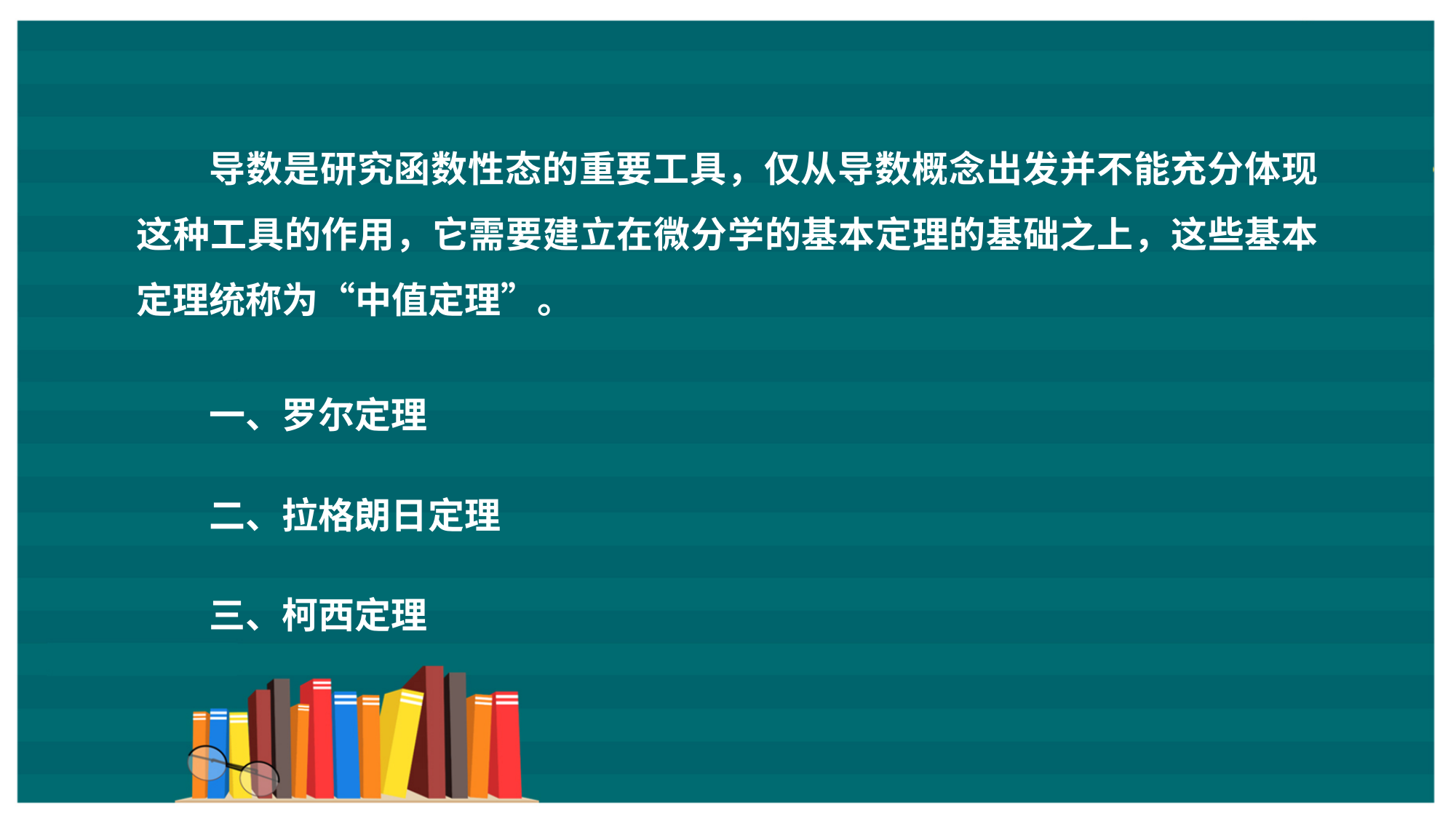

导数是研究函数性态的重要工具，仅从导数概念出发并不能充分体现这种工具的作用，它需要建立在微分学的基本定理的基础之上，这些基本定理统称为“中值定理”。
一、罗尔定理
二、拉格朗日定理
三、柯西定理